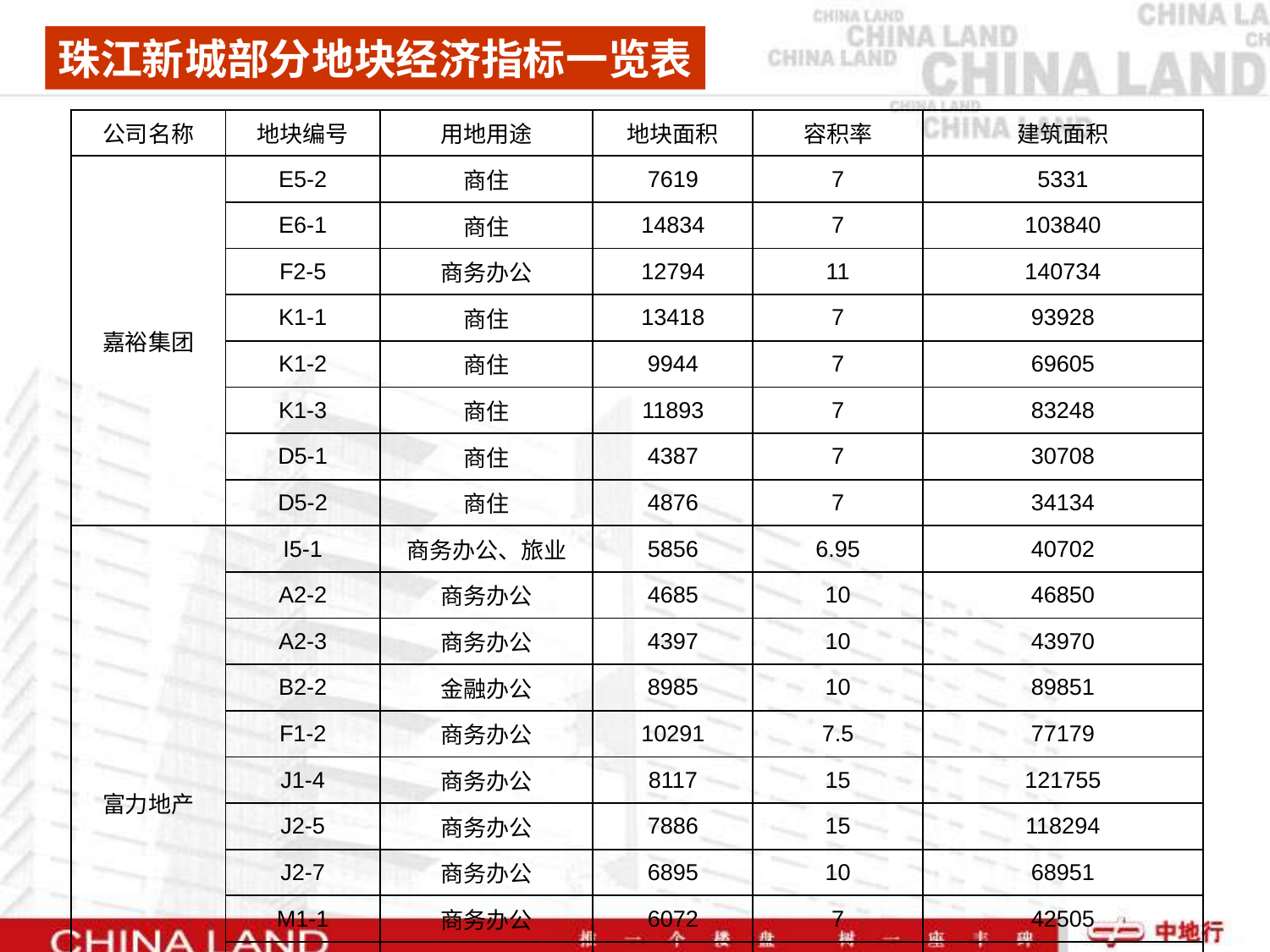

珠江新城部分地块经济指标一览表
| 公司名称 | 地块编号 | 用地用途 | 地块面积 | 容积率 | 建筑面积 |
| --- | --- | --- | --- | --- | --- |
| 嘉裕集团 | E5-2 | 商住 | 7619 | 7 | 5331 |
|  | E6-1 | 商住 | 14834 | 7 | 103840 |
|  | F2-5 | 商务办公 | 12794 | 11 | 140734 |
|  | K1-1 | 商住 | 13418 | 7 | 93928 |
|  | K1-2 | 商住 | 9944 | 7 | 69605 |
|  | K1-3 | 商住 | 11893 | 7 | 83248 |
|  | D5-1 | 商住 | 4387 | 7 | 30708 |
|  | D5-2 | 商住 | 4876 | 7 | 34134 |
| 富力地产 | I5-1 | 商务办公、旅业 | 5856 | 6.95 | 40702 |
|  | A2-2 | 商务办公 | 4685 | 10 | 46850 |
|  | A2-3 | 商务办公 | 4397 | 10 | 43970 |
|  | B2-2 | 金融办公 | 8985 | 10 | 89851 |
|  | F1-2 | 商务办公 | 10291 | 7.5 | 77179 |
|  | J1-4 | 商务办公 | 8117 | 15 | 121755 |
|  | J2-5 | 商务办公 | 7886 | 15 | 118294 |
|  | J2-7 | 商务办公 | 6895 | 10 | 68951 |
|  | M1-1 | 商务办公 | 6072 | 7 | 42505 |
|  | M1-4 | 酒店 | 13182 | 10 | 131816 |
|  | M1-9 | 商务办公 | 11523 | 7 | 80660 |
|  | D1-1 | 商务办公 | 14390 | 7 | 100735 |